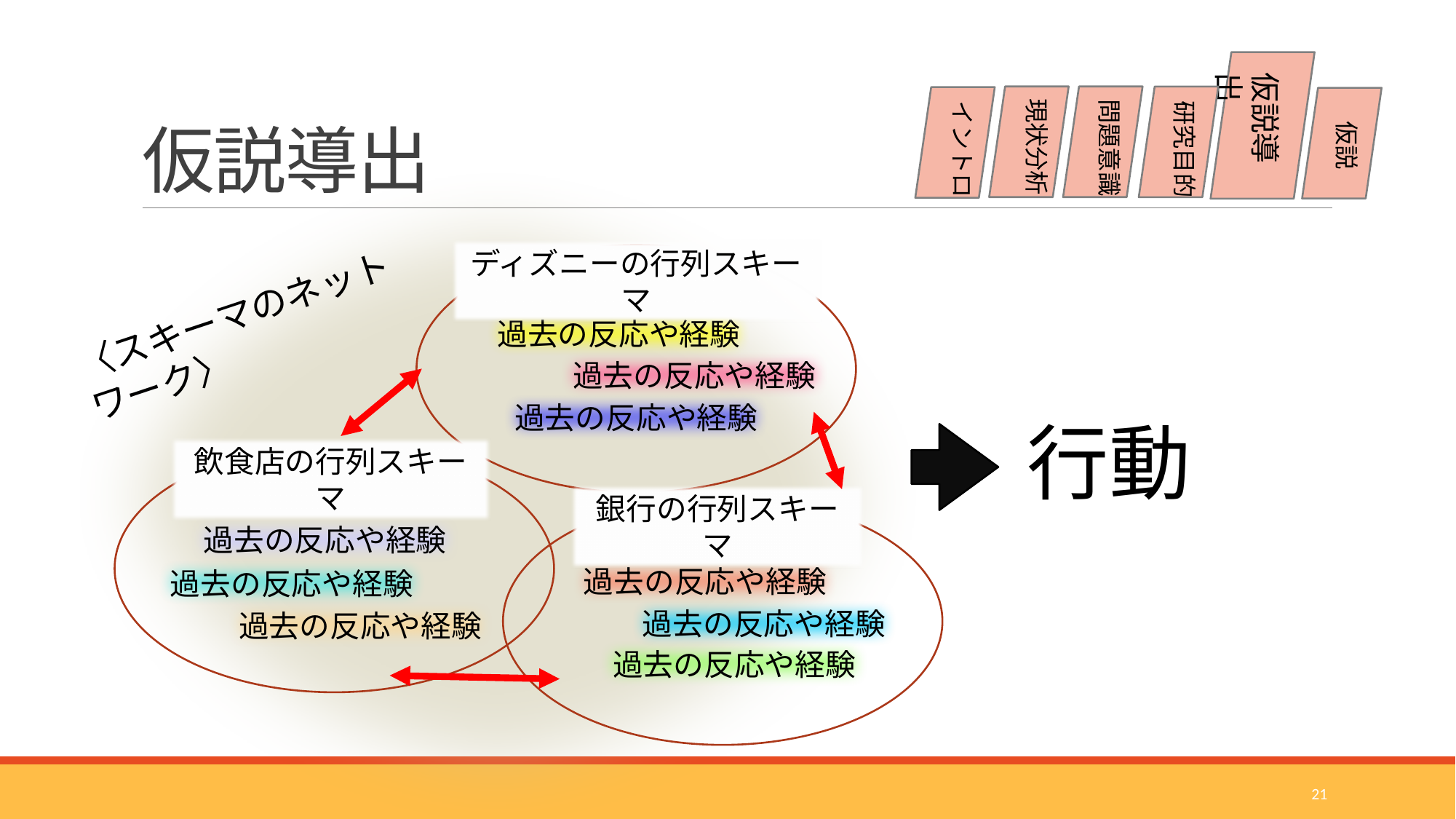

# 仮説導出

仮説導出

現状分析

問題意識
研究目的
イントロ
仮説

ディズニーの行列スキーマ

〈スキーマのネットワーク〉
過去の反応や経験
過去の反応や経験
過去の反応や経験
行動

飲食店の行列スキーマ

銀行の行列スキーマ

過去の反応や経験
過去の反応や経験
過去の反応や経験
過去の反応や経験
過去の反応や経験
過去の反応や経験
21